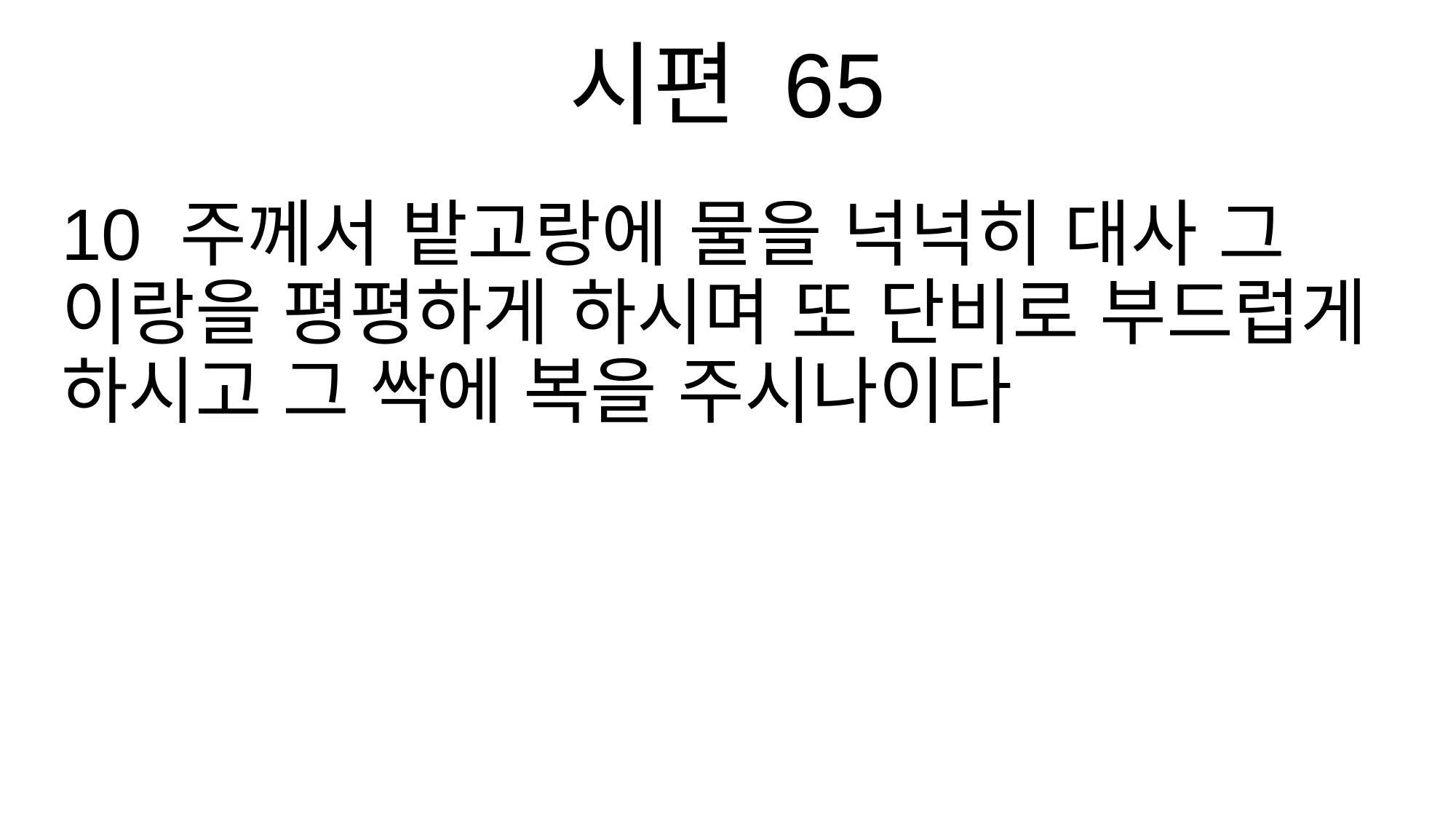

시편 65
10 주께서 밭고랑에 물을 넉넉히 대사 그 이랑을 평평하게 하시며 또 단비로 부드럽게 하시고 그 싹에 복을 주시나이다